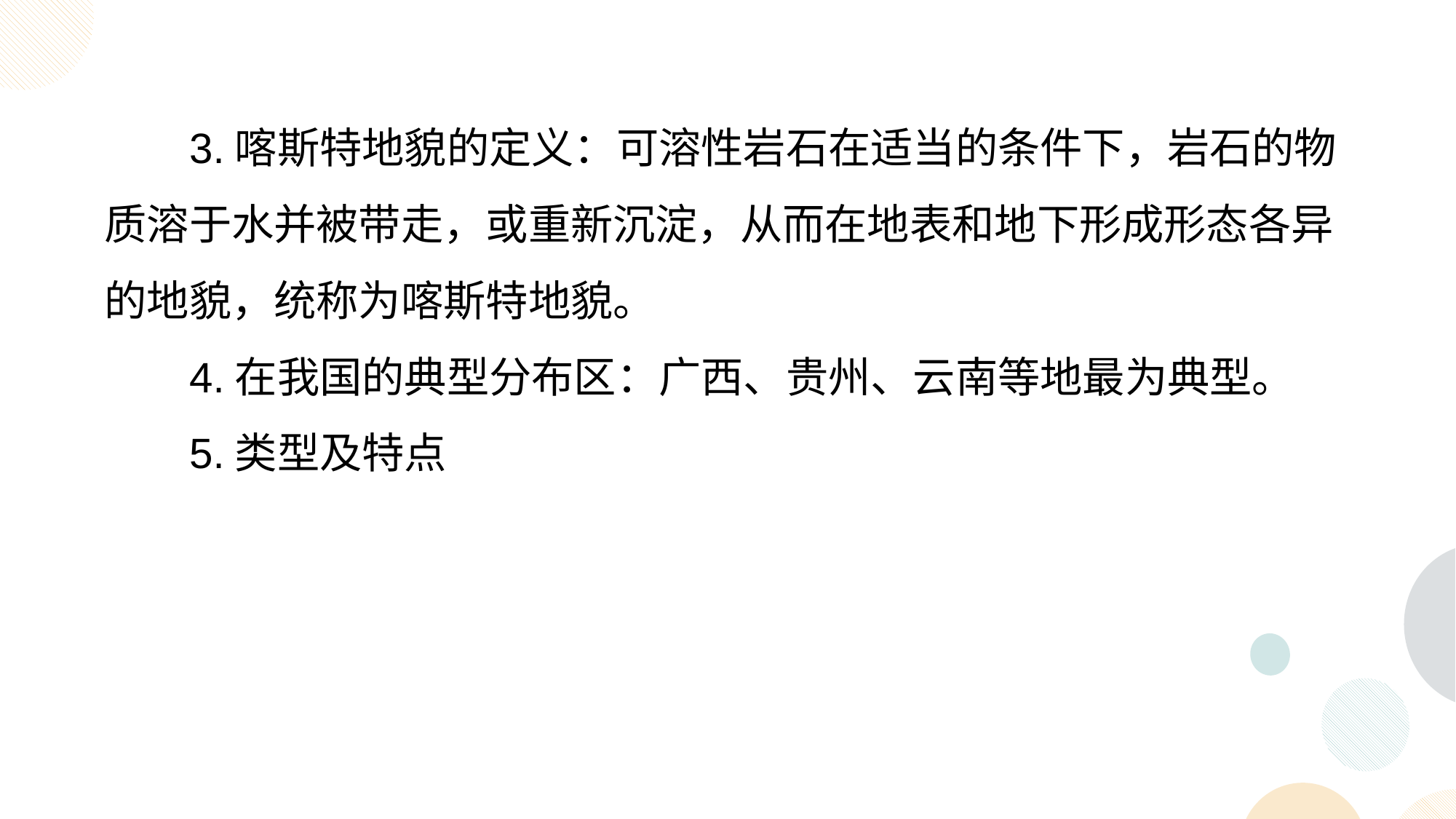

3.喀斯特地貌的定义：可溶性岩石在适当的条件下，岩石的物质溶于水并被带走，或重新沉淀，从而在地表和地下形成形态各异的地貌，统称为喀斯特地貌。
4.在我国的典型分布区：广西、贵州、云南等地最为典型。
5.类型及特点